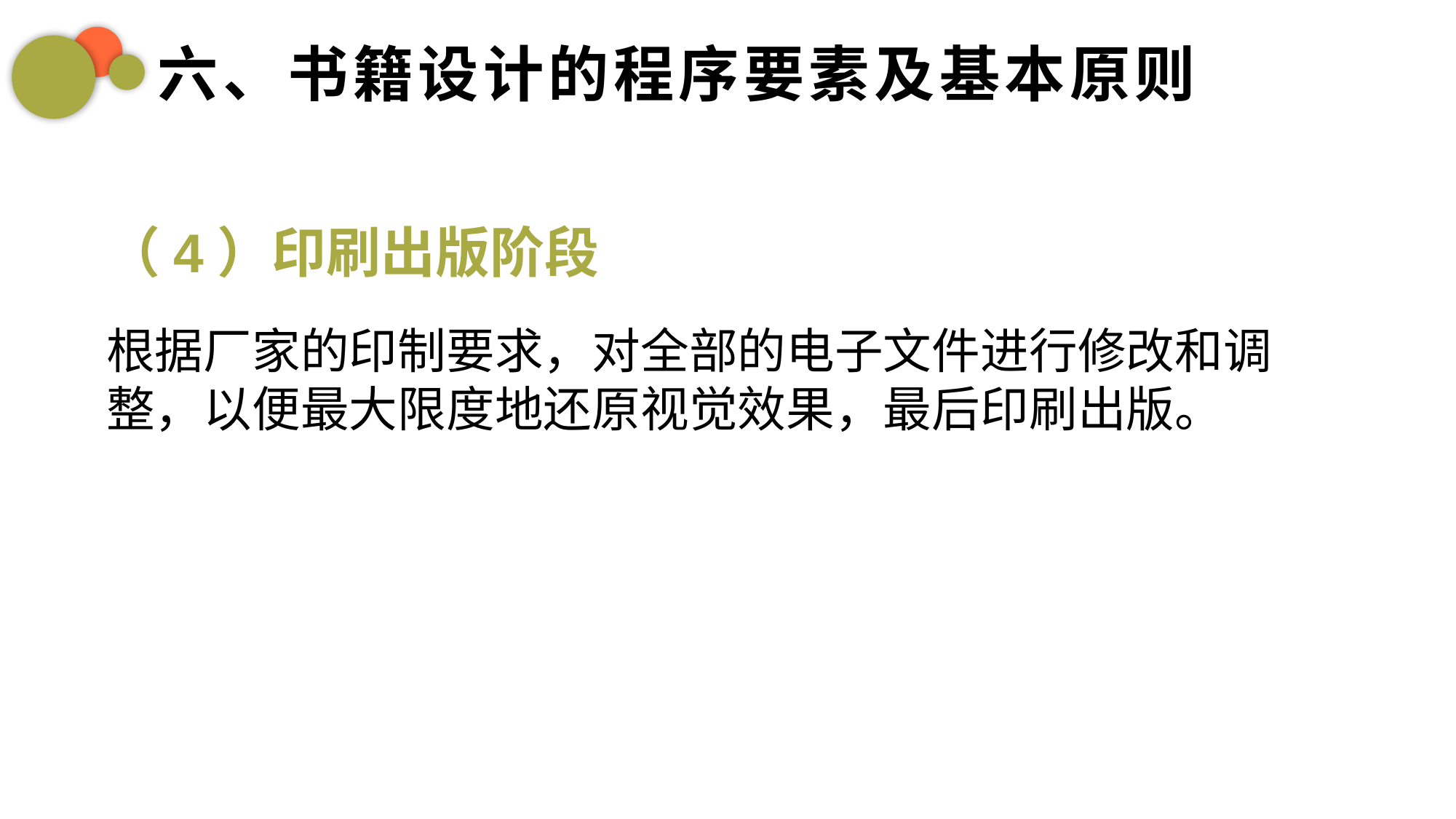

六、书籍设计的程序要素及基本原则
（4）印刷出版阶段
根据厂家的印制要求，对全部的电子文件进行修改和调整，以便最大限度地还原视觉效果，最后印刷出版。